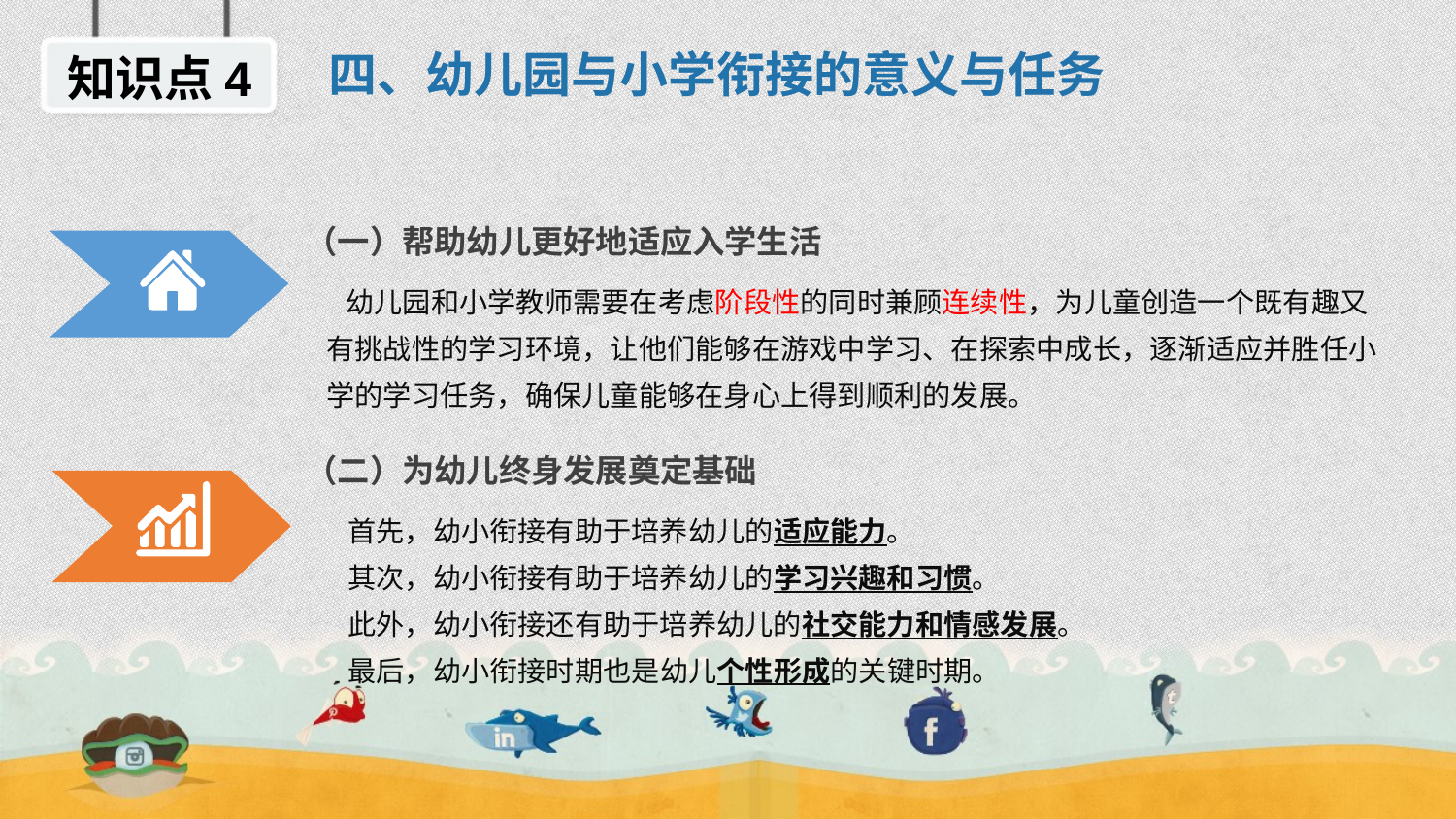

四、幼儿园与小学衔接的意义与任务
知识点4
（一）帮助幼儿更好地适应入学生活

  幼儿园和小学教师需要在考虑阶段性的同时兼顾连续性，为儿童创造一个既有趣又有挑战性的学习环境，让他们能够在游戏中学习、在探索中成长，逐渐适应并胜任小学的学习任务，确保儿童能够在身心上得到顺利的发展。
（二）为幼儿终身发展奠定基础

  首先，幼小衔接有助于培养幼儿的适应能力。
  其次，幼小衔接有助于培养幼儿的学习兴趣和习惯。
  此外，幼小衔接还有助于培养幼儿的社交能力和情感发展。
  最后，幼小衔接时期也是幼儿个性形成的关键时期。